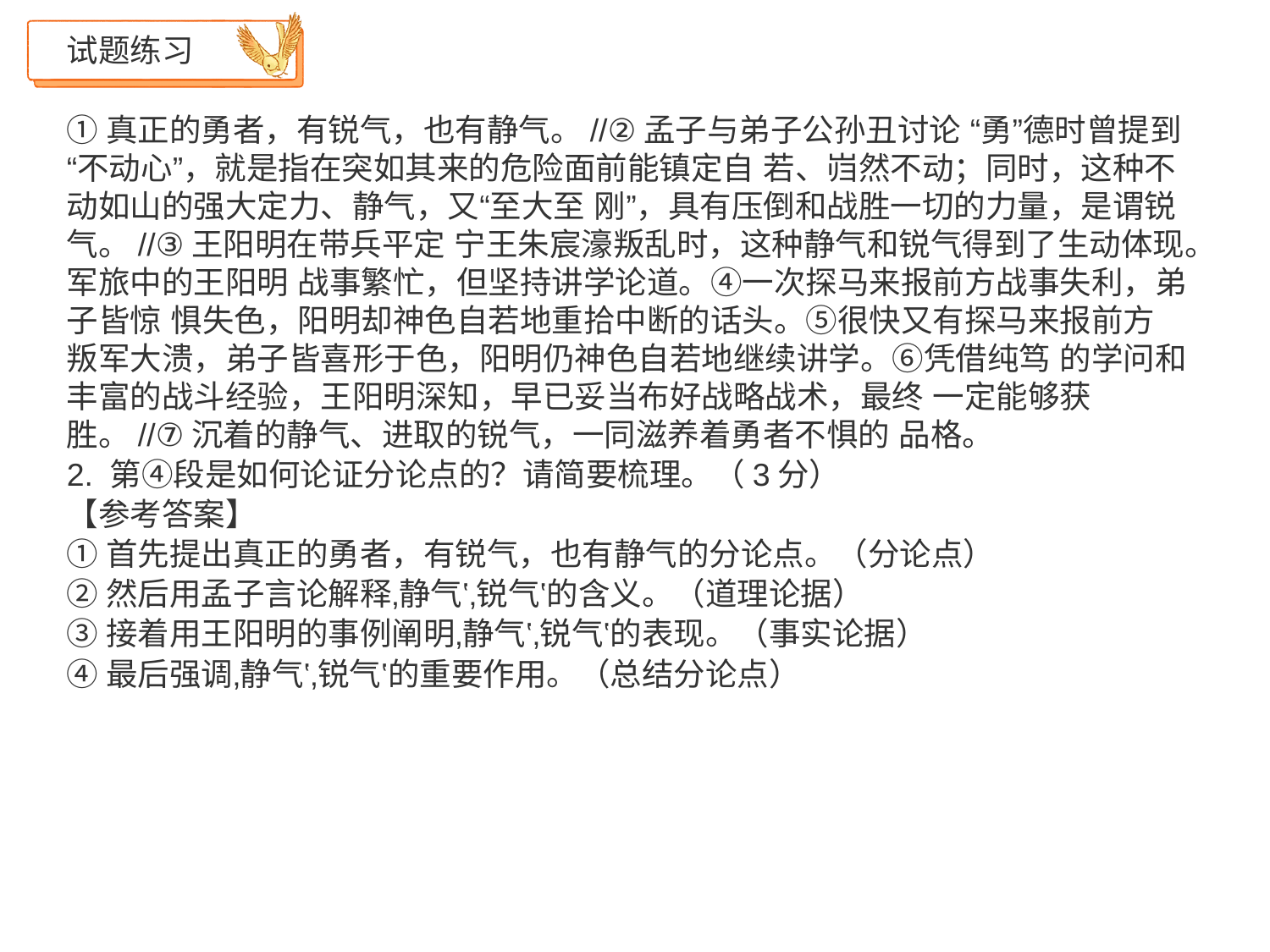

试题练习

①真正的勇者，有锐气，也有静气。//②孟子与弟子公孙丑讨论 “勇”德时曾提到“不动心”，就是指在突如其来的危险面前能镇定自 若、岿然不动；同时，这种不动如山的强大定力、静气，又“至大至 刚”，具有压倒和战胜一切的力量，是谓锐气。//③王阳明在带兵平定 宁王朱宸濠叛乱时，这种静气和锐气得到了生动体现。军旅中的王阳明 战事繁忙，但坚持讲学论道。④一次探马来报前方战事失利，弟子皆惊 惧失色，阳明却神色自若地重拾中断的话头。⑤很快又有探马来报前方 叛军大溃，弟子皆喜形于色，阳明仍神色自若地继续讲学。⑥凭借纯笃 的学问和丰富的战斗经验，王阳明深知，早已妥当布好战略战术，最终 一定能够获胜。//⑦沉着的静气、进取的锐气，一同滋养着勇者不惧的 品格。
2. 第④段是如何论证分论点的？请简要梳理。（3分）
【参考答案】
①首先提出真正的勇者，有锐气，也有静气的分论点。（分论点）
②然后用孟子言论解释‚静气‛‚锐气‛的含义。（道理论据）
③接着用王阳明的事例阐明‚静气‛‚锐气‛的表现。（事实论据）
④最后强调‚静气‛‚锐气‛的重要作用。（总结分论点）